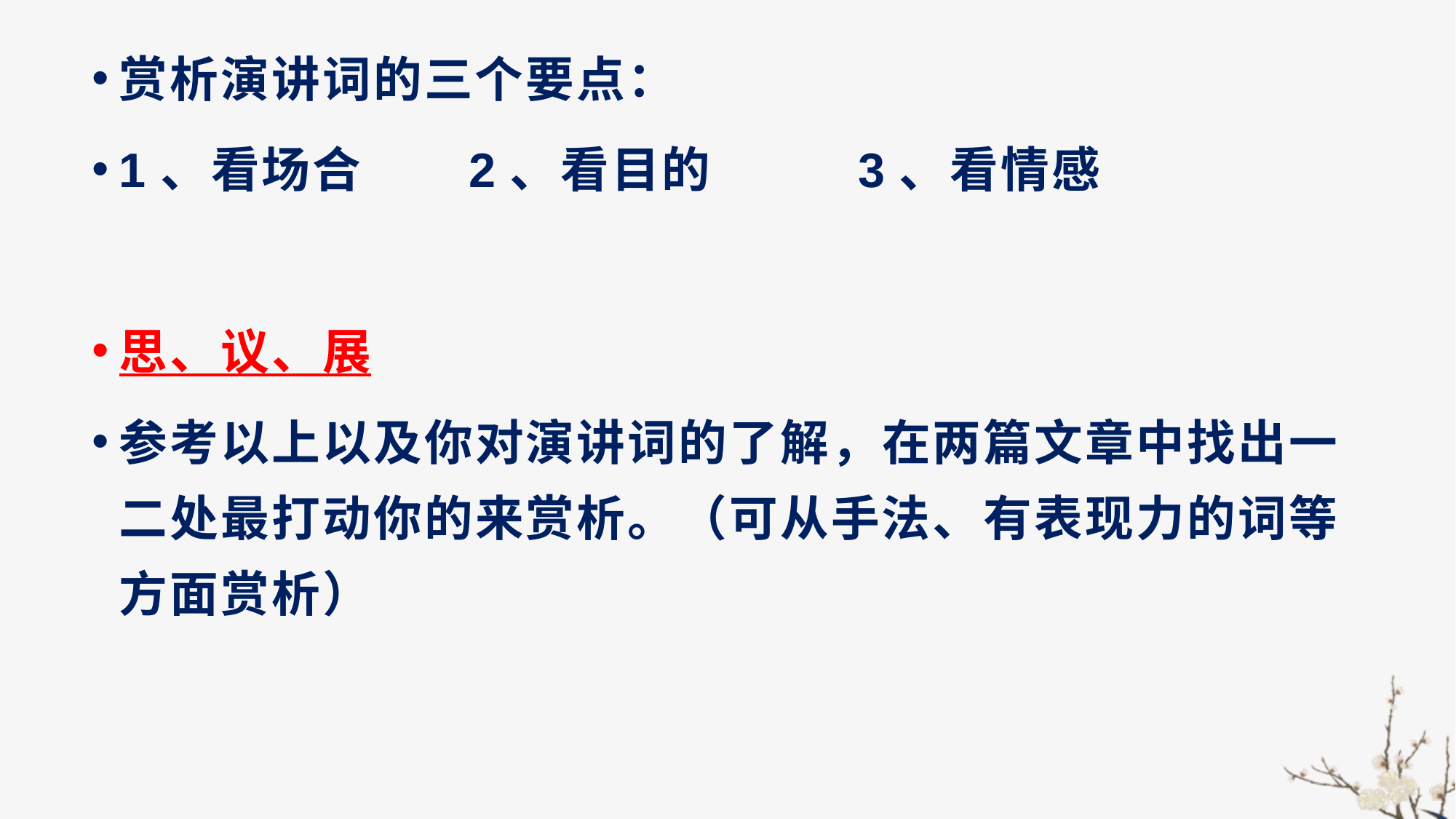

赏析演讲词的三个要点：
1、看场合       2、看目的          3、看情感

思、议、展
参考以上以及你对演讲词的了解，在两篇文章中找出一二处最打动你的来赏析。（可从手法、有表现力的词等方面赏析）